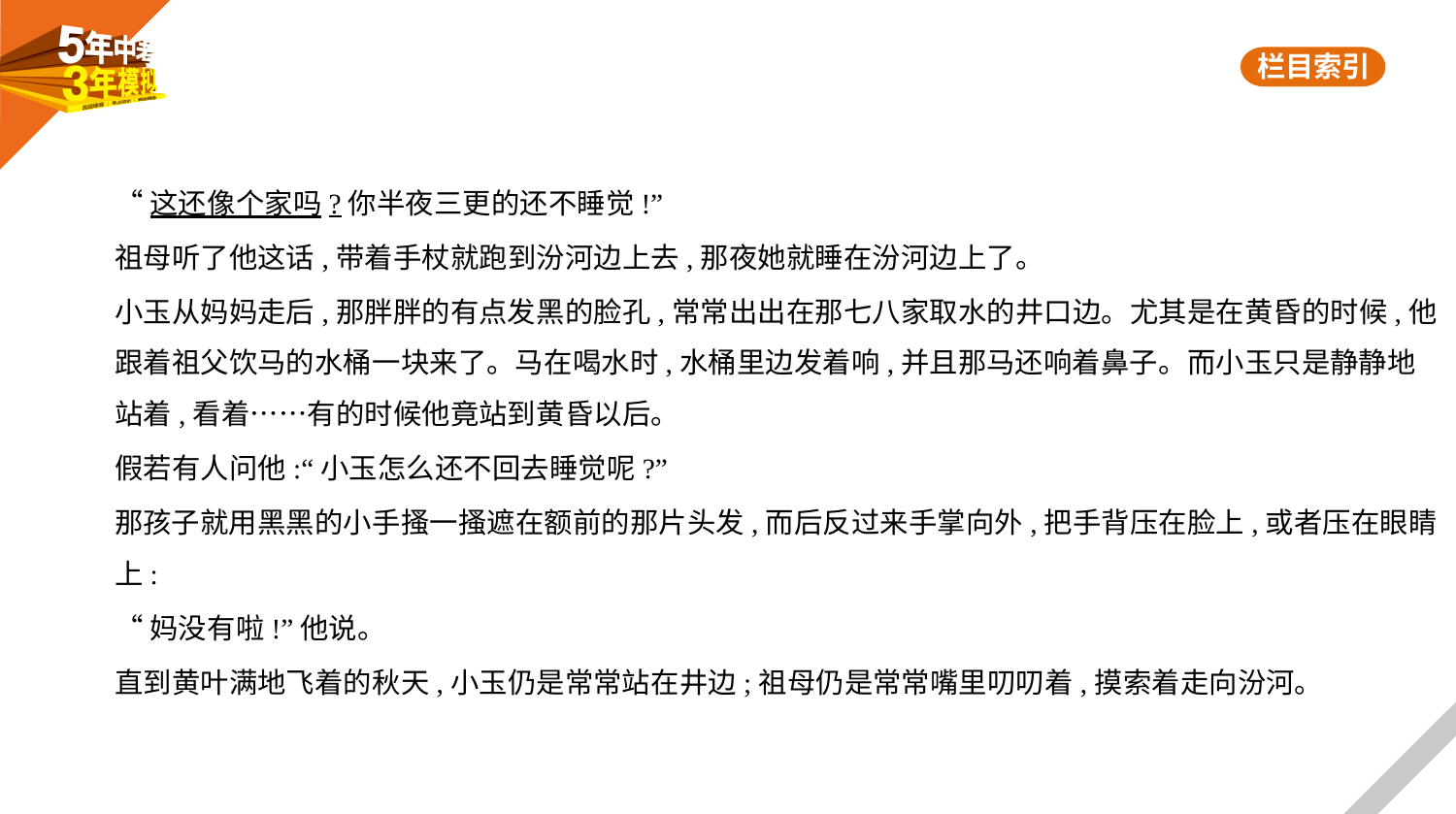

“这还像个家吗?你半夜三更的还不睡觉!”
祖母听了他这话,带着手杖就跑到汾河边上去,那夜她就睡在汾河边上了。
小玉从妈妈走后,那胖胖的有点发黑的脸孔,常常出出在那七八家取水的井口边。尤其是在黄昏的时候,他
跟着祖父饮马的水桶一块来了。马在喝水时,水桶里边发着响,并且那马还响着鼻子。而小玉只是静静地
站着,看着……有的时候他竟站到黄昏以后。
假若有人问他:“小玉怎么还不回去睡觉呢?”
那孩子就用黑黑的小手搔一搔遮在额前的那片头发,而后反过来手掌向外,把手背压在脸上,或者压在眼睛
上:
“妈没有啦!”他说。
直到黄叶满地飞着的秋天,小玉仍是常常站在井边;祖母仍是常常嘴里叨叨着,摸索着走向汾河。